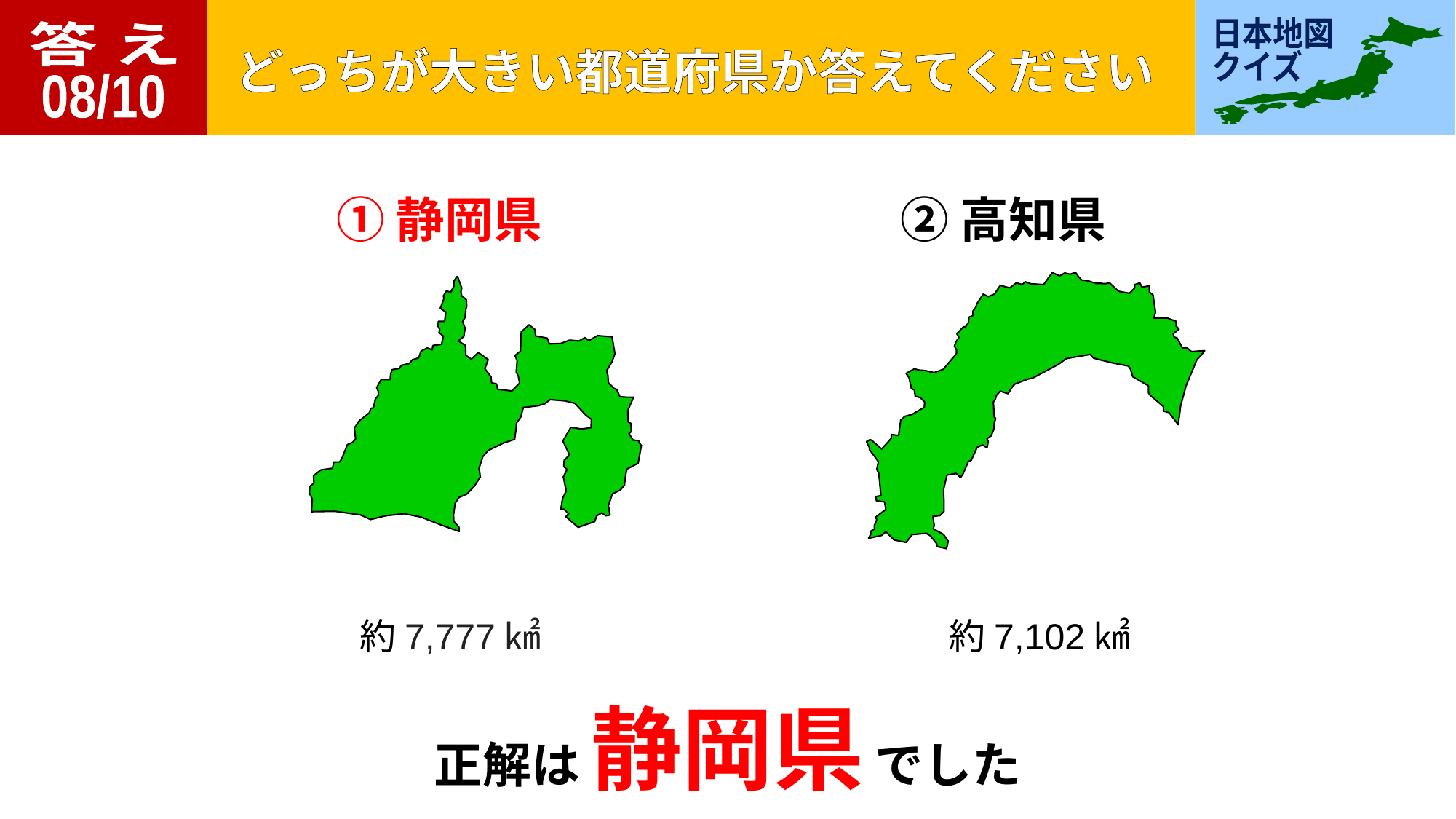

答 え
08/10
①静岡県
②高知県

約7,777㎢
約7,102㎢
正解は 静岡県 でした